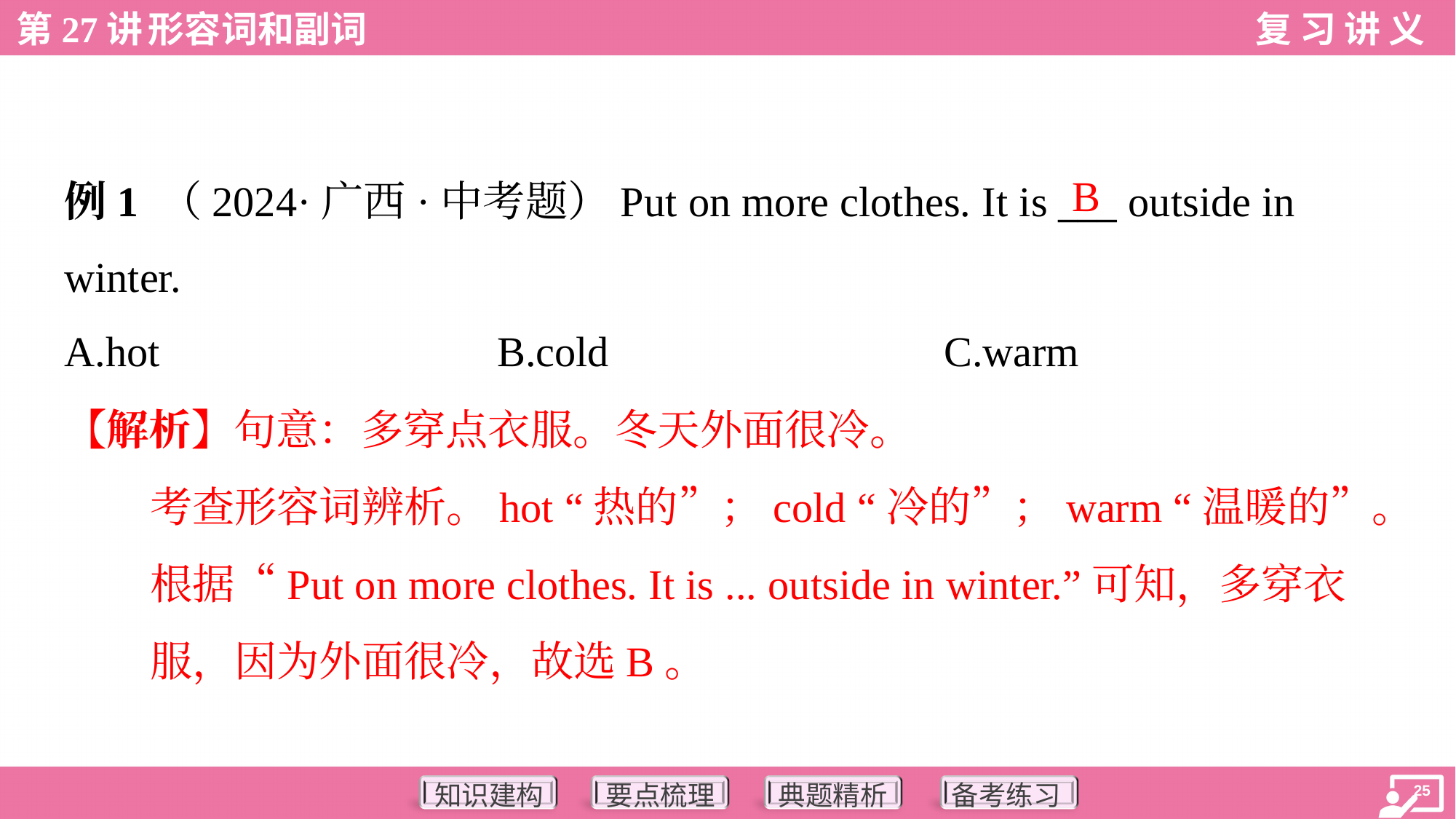

B
例1 （2024·广西·中考题）Put on more clothes. It is ___ outside in
winter.
A.hot	B.cold	C.warm
【解析】句意：多穿点衣服。冬天外面很冷。
考查形容词辨析。hot “热的”；cold “冷的”；warm “温暖的”。
根据“Put on more clothes. It is ... outside in winter.”可知，多穿衣
服，因为外面很冷，故选B。